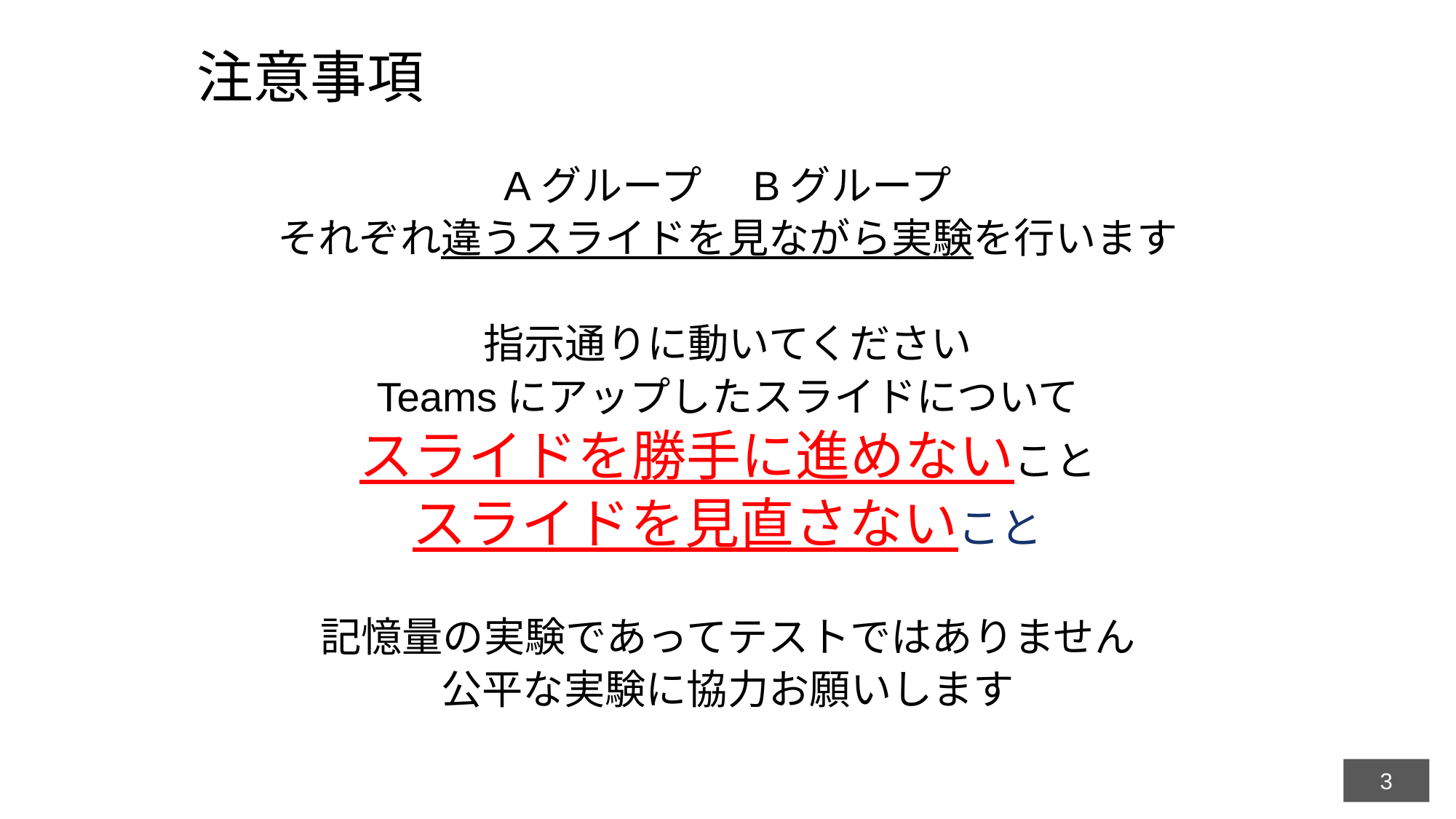

# 注意事項
Aグループ　Bグループ
それぞれ違うスライドを見ながら実験を行います

指示通りに動いてください
Teamsにアップしたスライドについて
スライドを勝手に進めないこと
スライドを見直さないこと

記憶量の実験であってテストではありません
公平な実験に協力お願いします
3